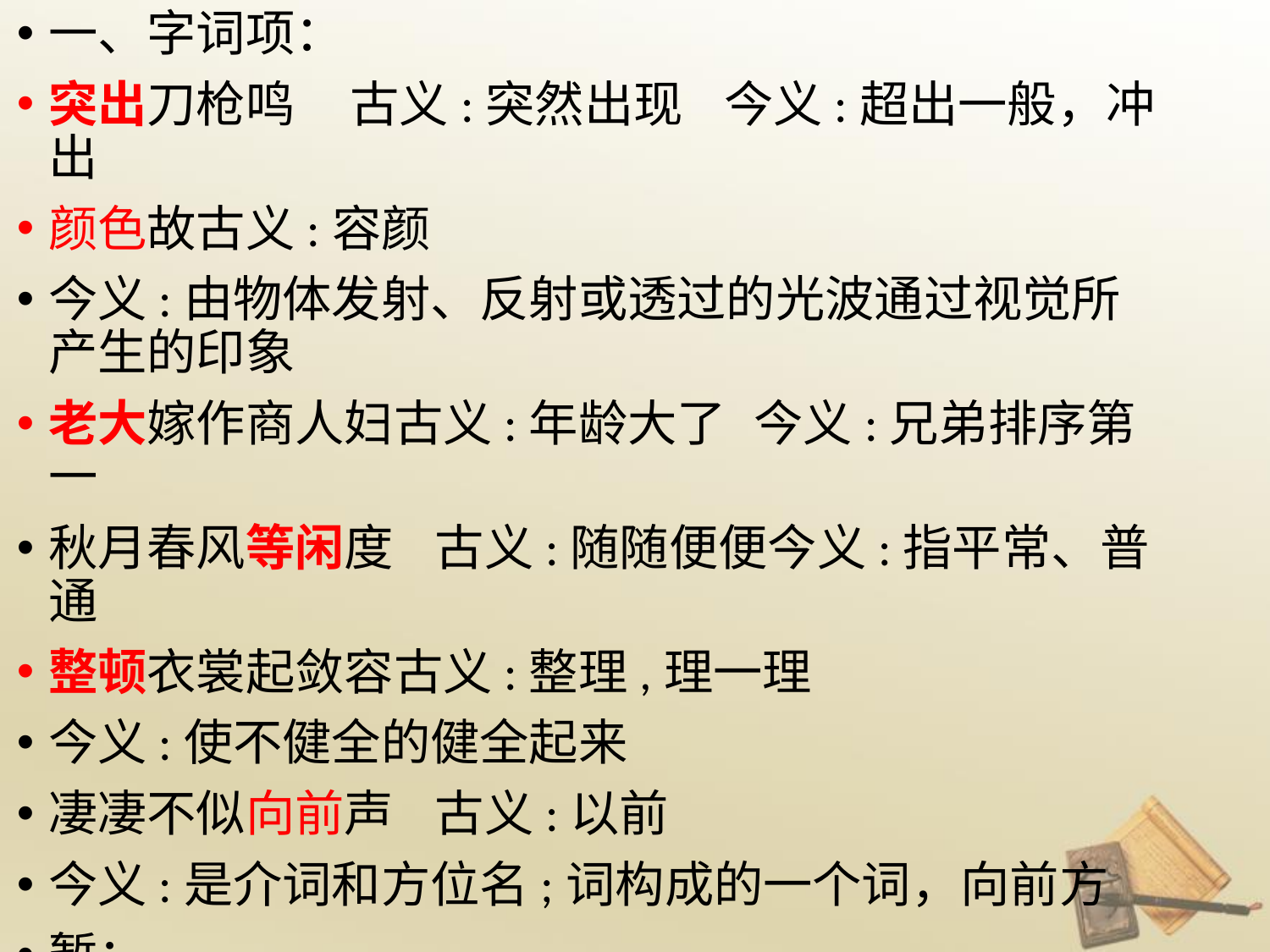

一、字词项：
突出刀枪鸣    古义:突然出现   今义:超出一般，冲出
颜色故古义:容颜
今义:由物体发射、反射或透过的光波通过视觉所产生的印象
老大嫁作商人妇古义:年龄大了  今义:兄弟排序第一
秋月春风等闲度   古义:随随便便今义:指平常、普通
整顿衣裳起敛容古义:整理,理一理
今义:使不健全的健全起来
凄凄不似向前声   古义:以前
今义:是介词和方位名;词构成的一个词，向前方
暂：